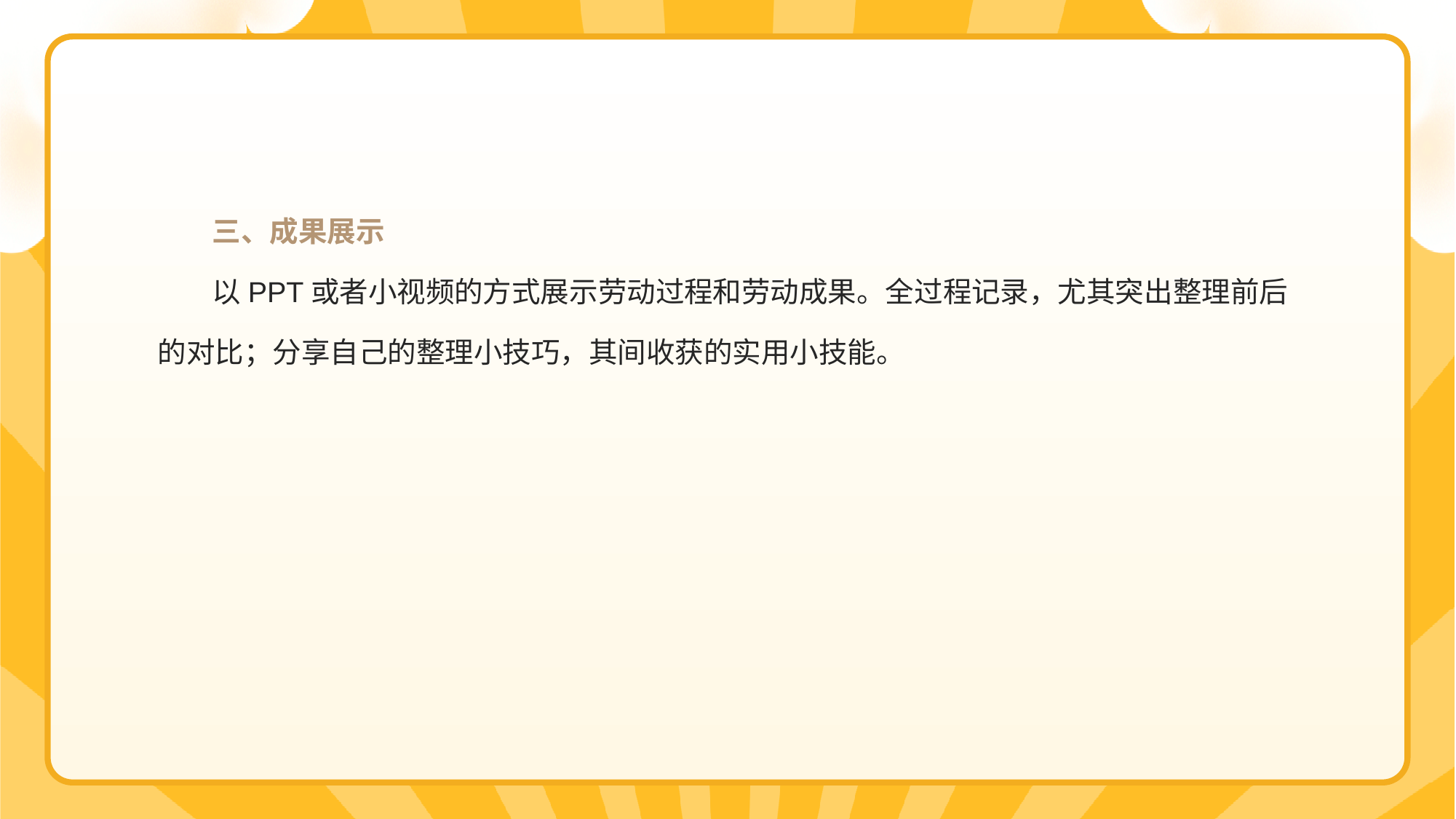

三、成果展示
以PPT或者小视频的方式展示劳动过程和劳动成果。全过程记录，尤其突出整理前后的对比；分享自己的整理小技巧，其间收获的实用小技能。